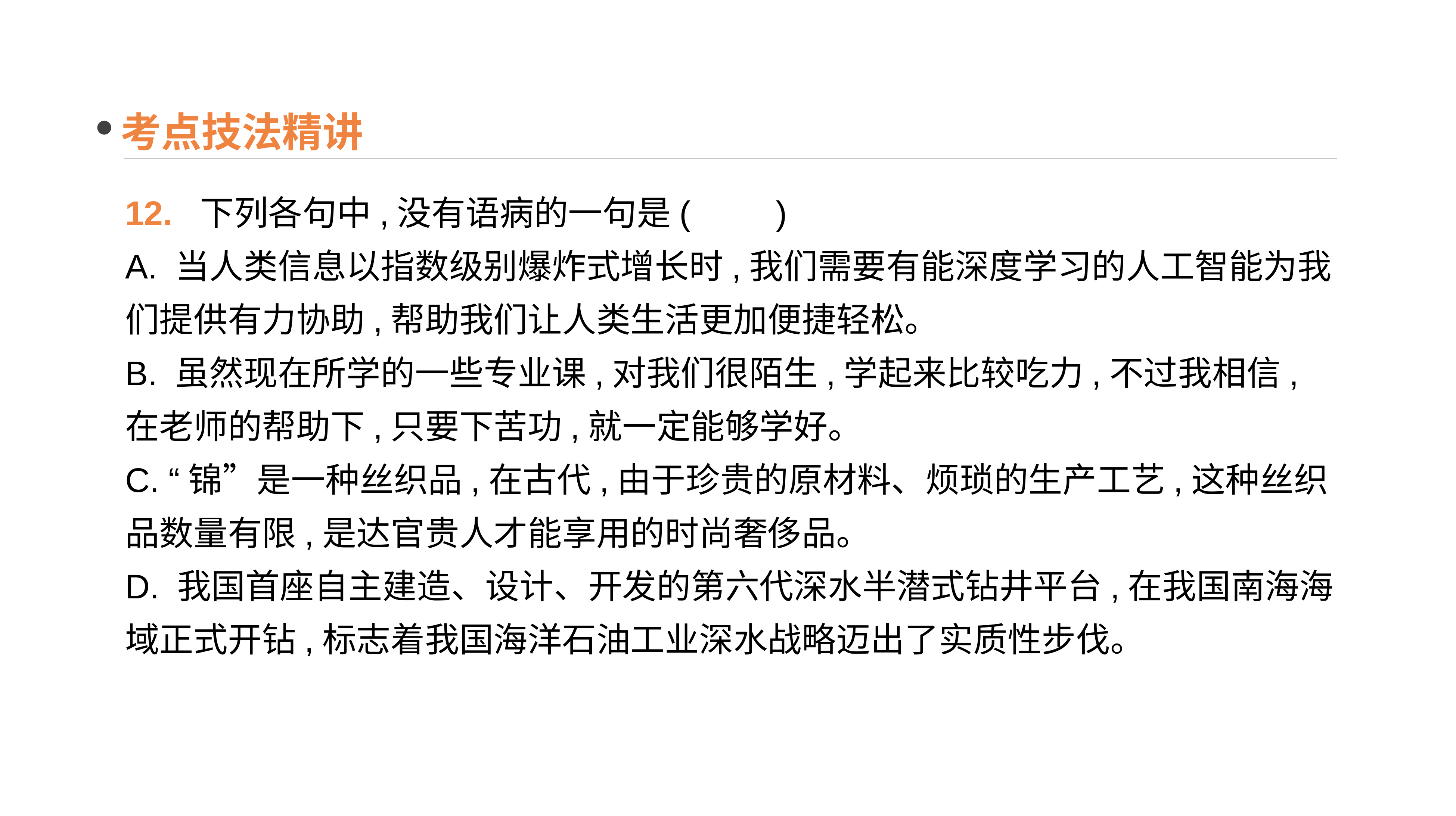

考点技法精讲

12.  下列各句中,没有语病的一句是(　　)
A. 当人类信息以指数级别爆炸式增长时,我们需要有能深度学习的人工智能为我们提供有力协助,帮助我们让人类生活更加便捷轻松。
B. 虽然现在所学的一些专业课,对我们很陌生,学起来比较吃力,不过我相信,在老师的帮助下,只要下苦功,就一定能够学好。
C. “锦”是一种丝织品,在古代,由于珍贵的原材料、烦琐的生产工艺,这种丝织品数量有限,是达官贵人才能享用的时尚奢侈品。
D. 我国首座自主建造、设计、开发的第六代深水半潜式钻井平台,在我国南海海域正式开钻,标志着我国海洋石油工业深水战略迈出了实质性步伐。